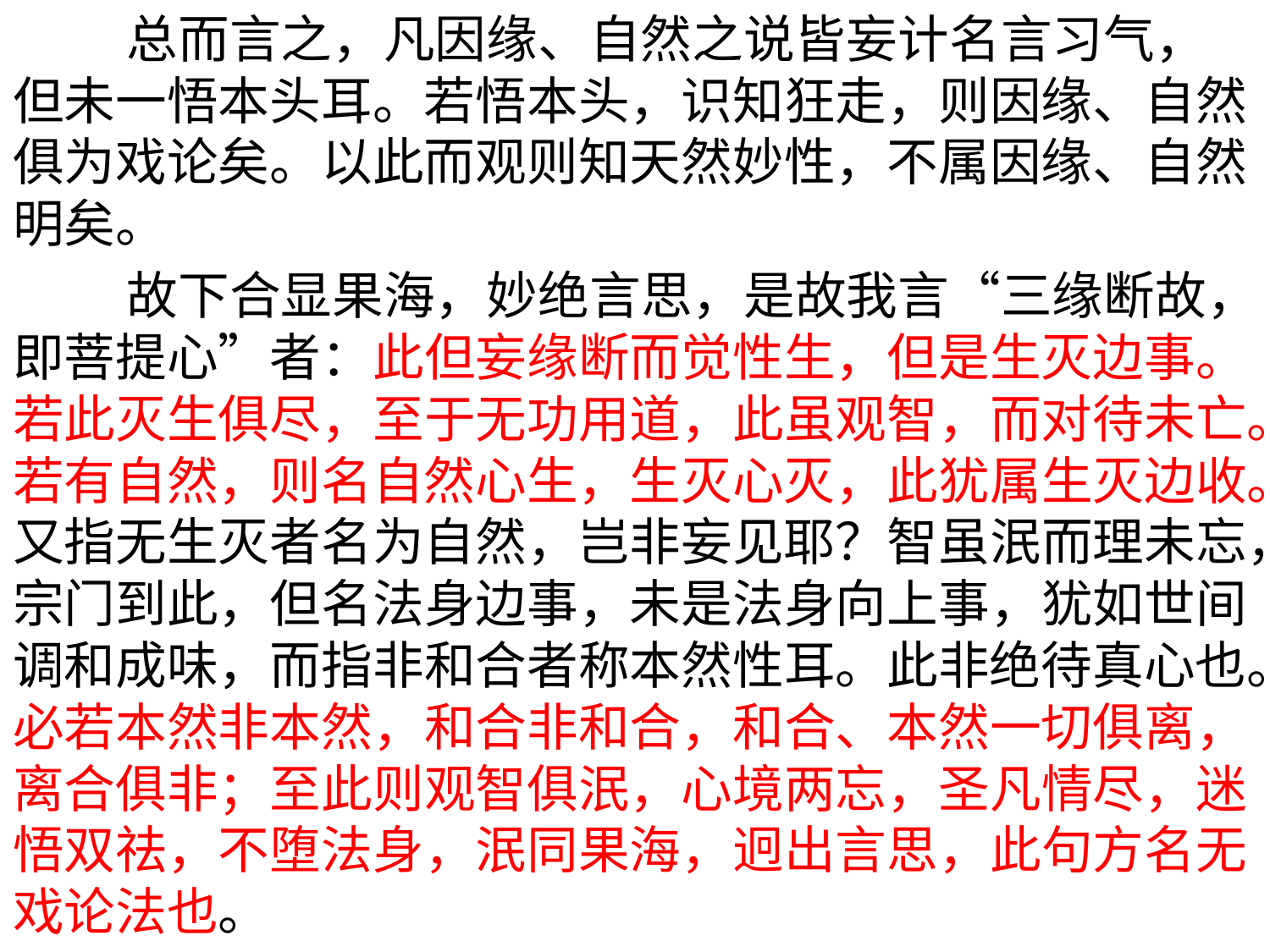

总而言之，凡因缘、自然之说皆妄计名言习气，但未一悟本头耳。若悟本头，识知狂走，则因缘、自然俱为戏论矣。以此而观则知天然妙性，不属因缘、自然明矣。
         故下合显果海，妙绝言思，是故我言“三缘断故，即菩提心”者：此但妄缘断而觉性生，但是生灭边事。若此灭生俱尽，至于无功用道，此虽观智，而对待未亡。若有自然，则名自然心生，生灭心灭，此犹属生灭边收。又指无生灭者名为自然，岂非妄见耶？智虽泯而理未忘，宗门到此，但名法身边事，未是法身向上事，犹如世间调和成味，而指非和合者称本然性耳。此非绝待真心也。必若本然非本然，和合非和合，和合、本然一切俱离，离合俱非；至此则观智俱泯，心境两忘，圣凡情尽，迷悟双祛，不堕法身，泯同果海，迥出言思，此句方名无戏论法也。